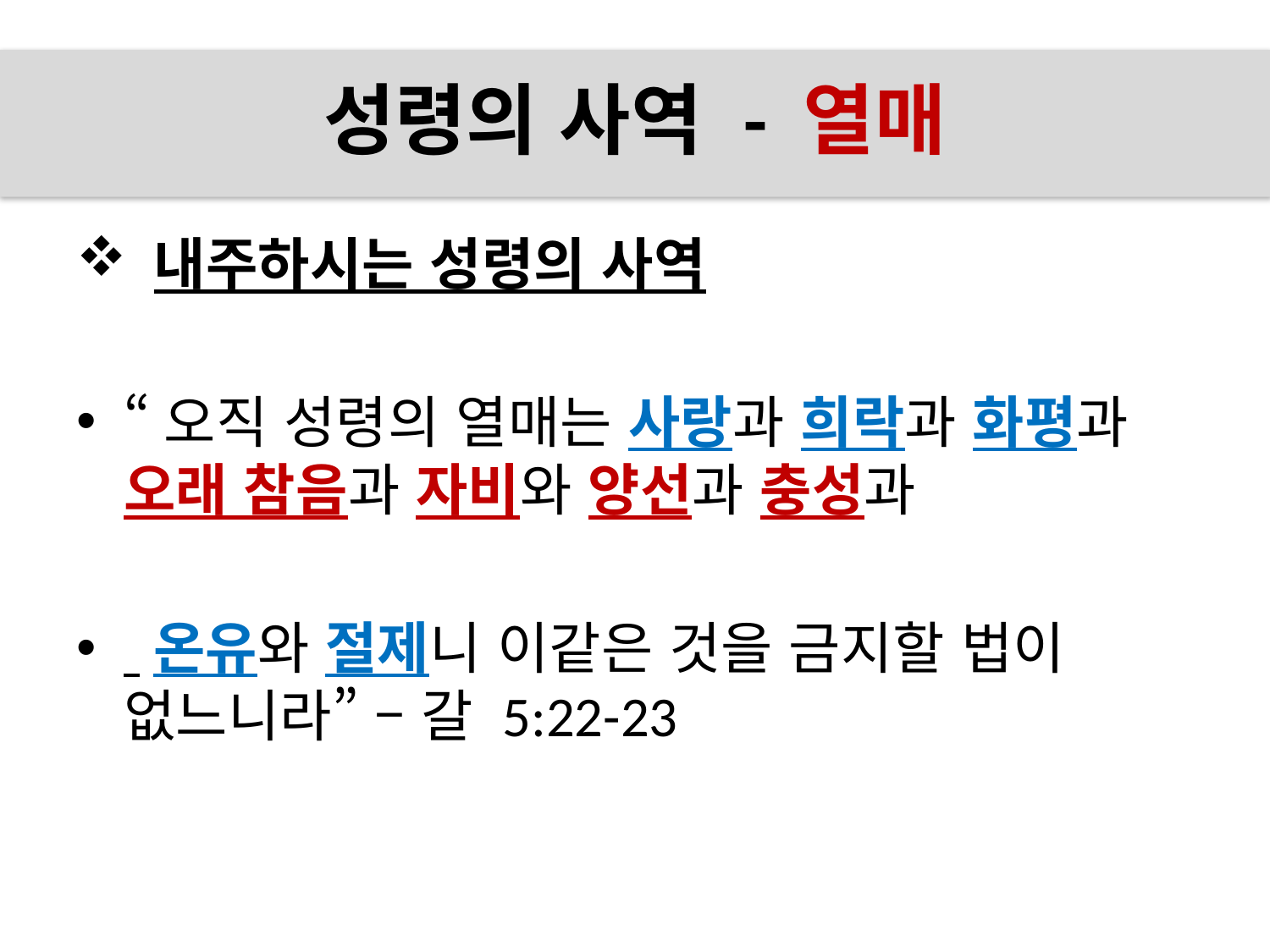

# 성령의 사역 - 열매

 내주하시는 성령의 사역

“오직 성령의 열매는 사랑과 희락과 화평과
오래 참음과 자비와 양선과 충성과

 온유와 절제니 이같은 것을 금지할 법이
없느니라” – 갈 5:22-23